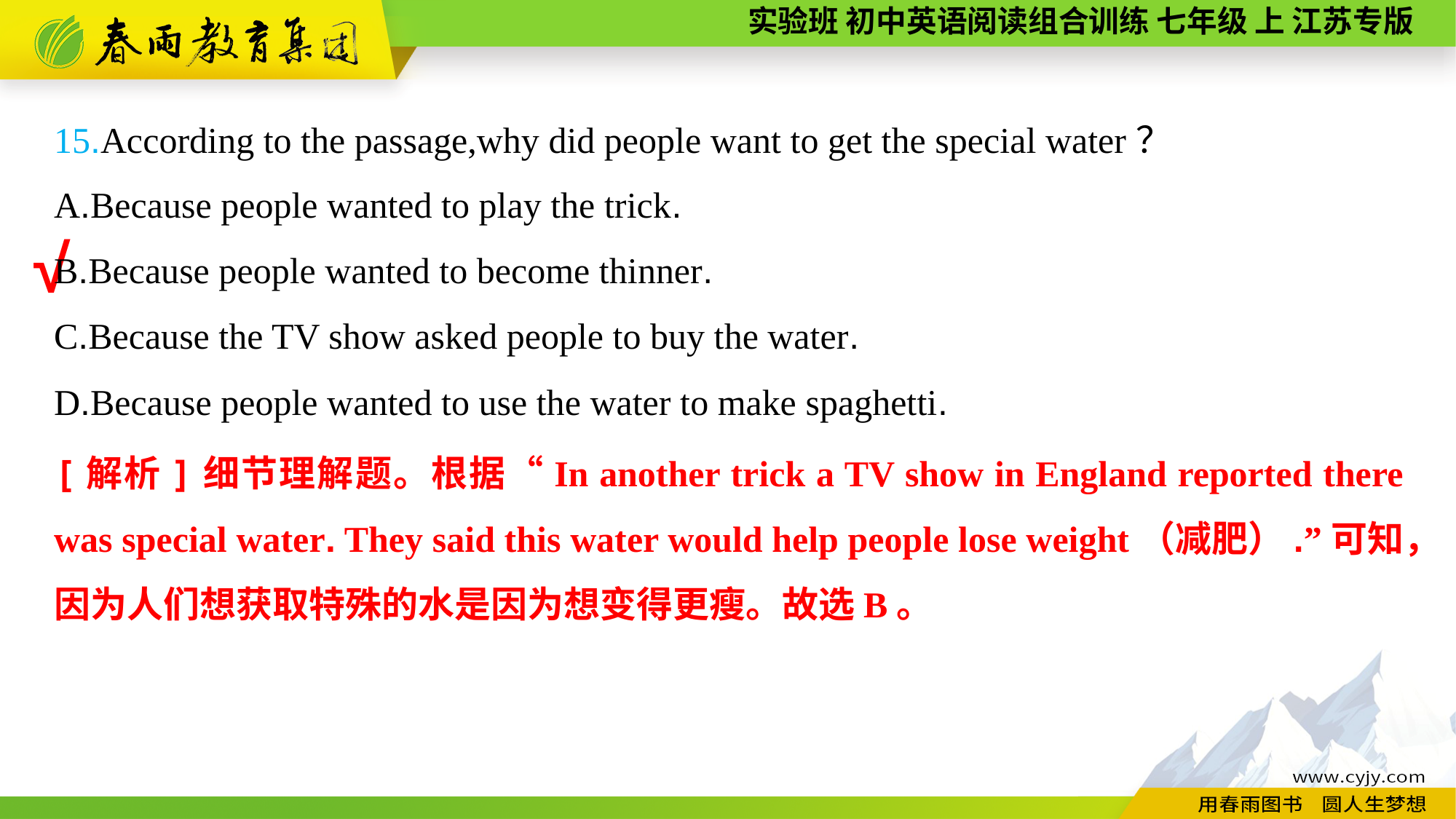

15.According to the passage,why did people want to get the special water？
A.Because people wanted to play the trick.
B.Because people wanted to become thinner.
C.Because the TV show asked people to buy the water.
D.Because people wanted to use the water to make spaghetti.
√
[解析]细节理解题。根据“In another trick a TV show in England reported there was special water. They said this water would help people lose weight（减肥）.”可知，因为人们想获取特殊的水是因为想变得更瘦。故选B。